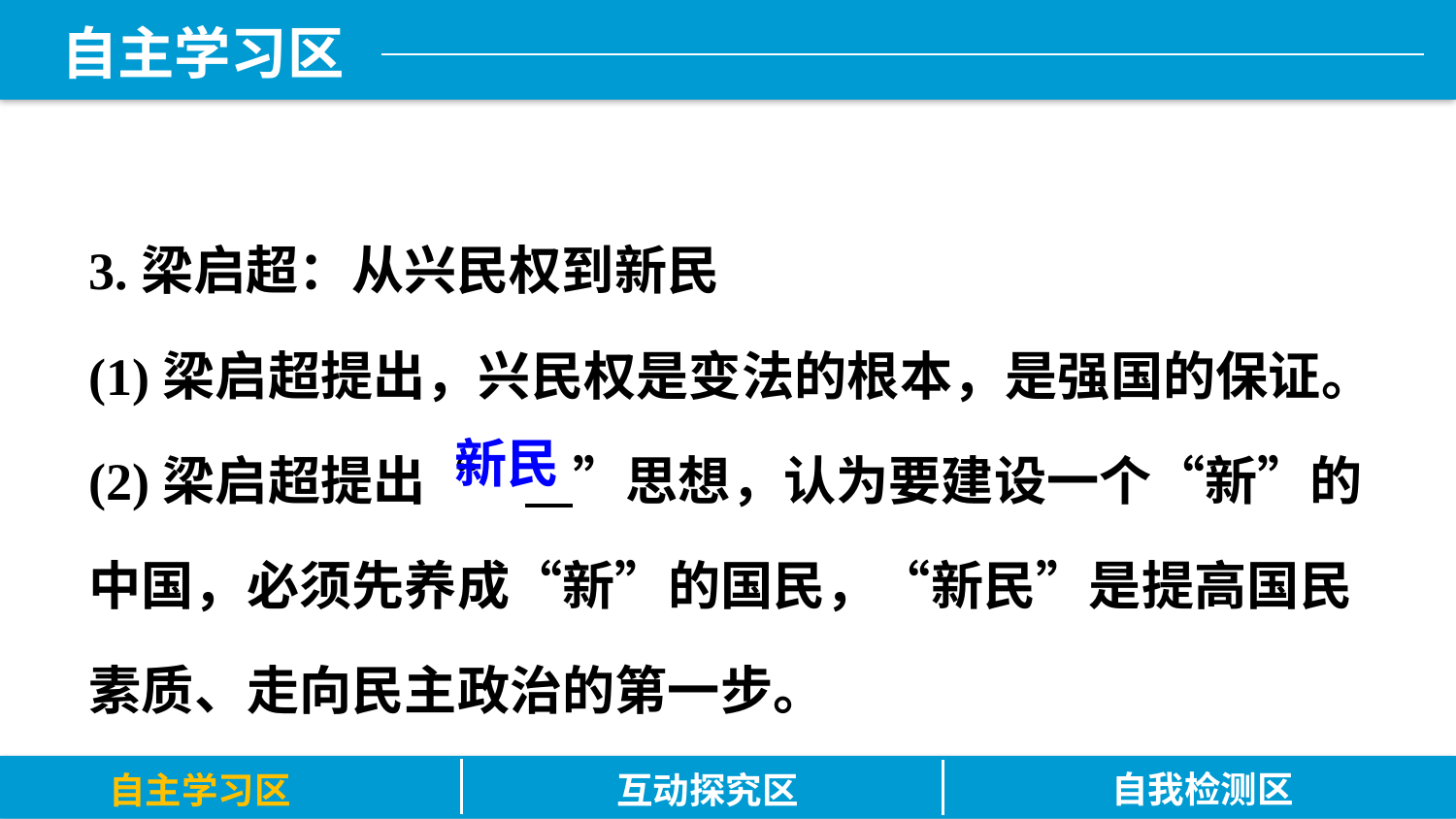

3.梁启超：从兴民权到新民
(1)梁启超提出，兴民权是变法的根本，是强国的保证。
(2)梁启超提出“	    ”思想，认为要建设一个“新”的中国，必须先养成“新”的国民，“新民”是提高国民素质、走向民主政治的第一步。
新民
自我检测区
自主学习区
互动探究区